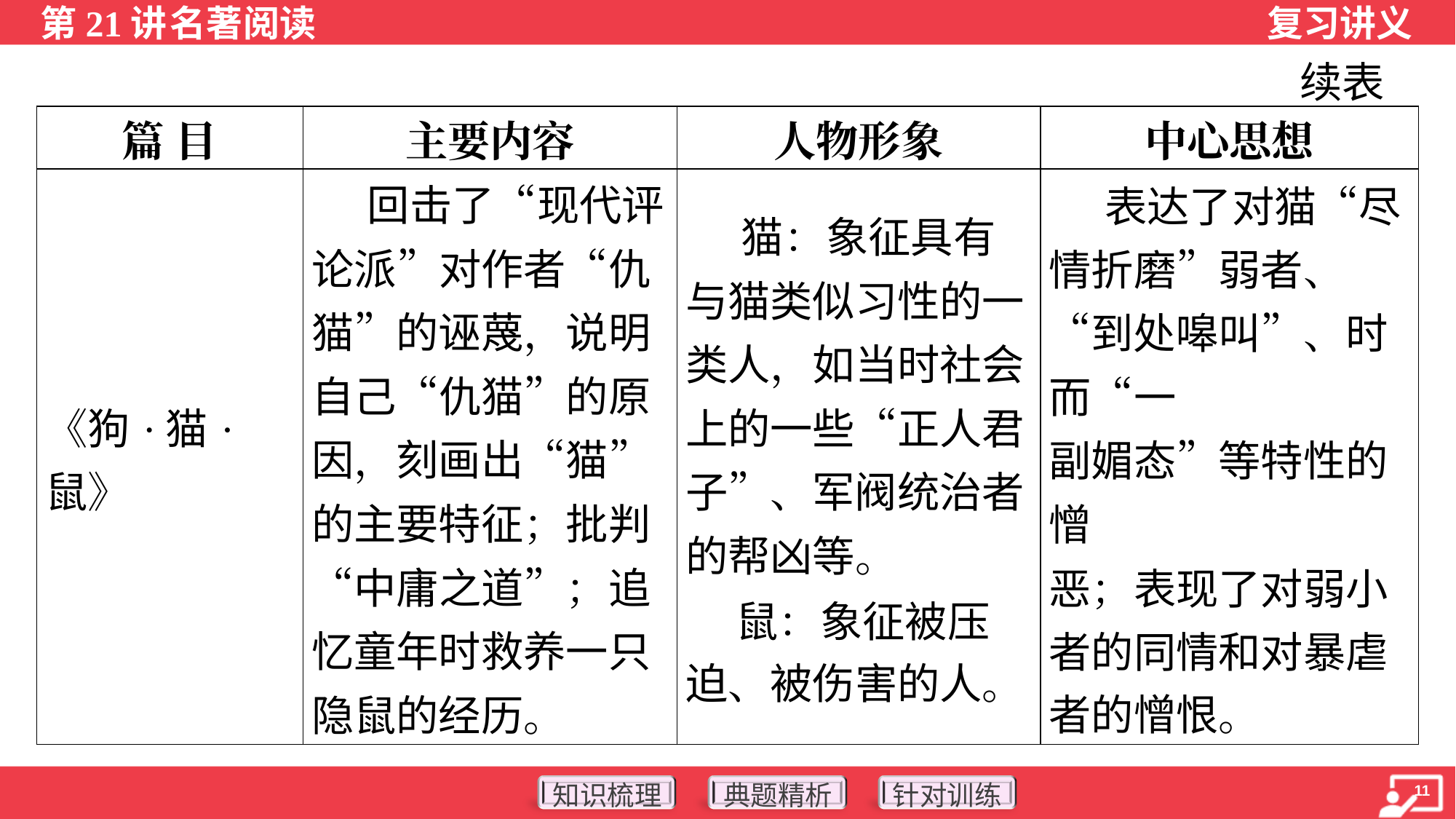

续表
| 篇 目 | 主要内容 | 人物形象 | 中心思想 |
| --- | --- | --- | --- |
| 《狗·猫·鼠》 | 回击了“现代评论派”对作者“仇猫”的诬蔑，说明自己“仇猫”的原因，刻画出“猫”的主要特征；批判“中庸之道”；追忆童年时救养一只隐鼠的经历。 | 猫：象征具有 与猫类似习性的一 类人，如当时社会 上的一些“正人君 子”、军阀统治者 的帮凶等。 鼠：象征被压 迫、被伤害的人。 | 表达了对猫“尽情折磨”弱者、“到处嗥叫”、时而“一 副媚态”等特性的憎 恶；表现了对弱小 者的同情和对暴虐 者的憎恨。 |